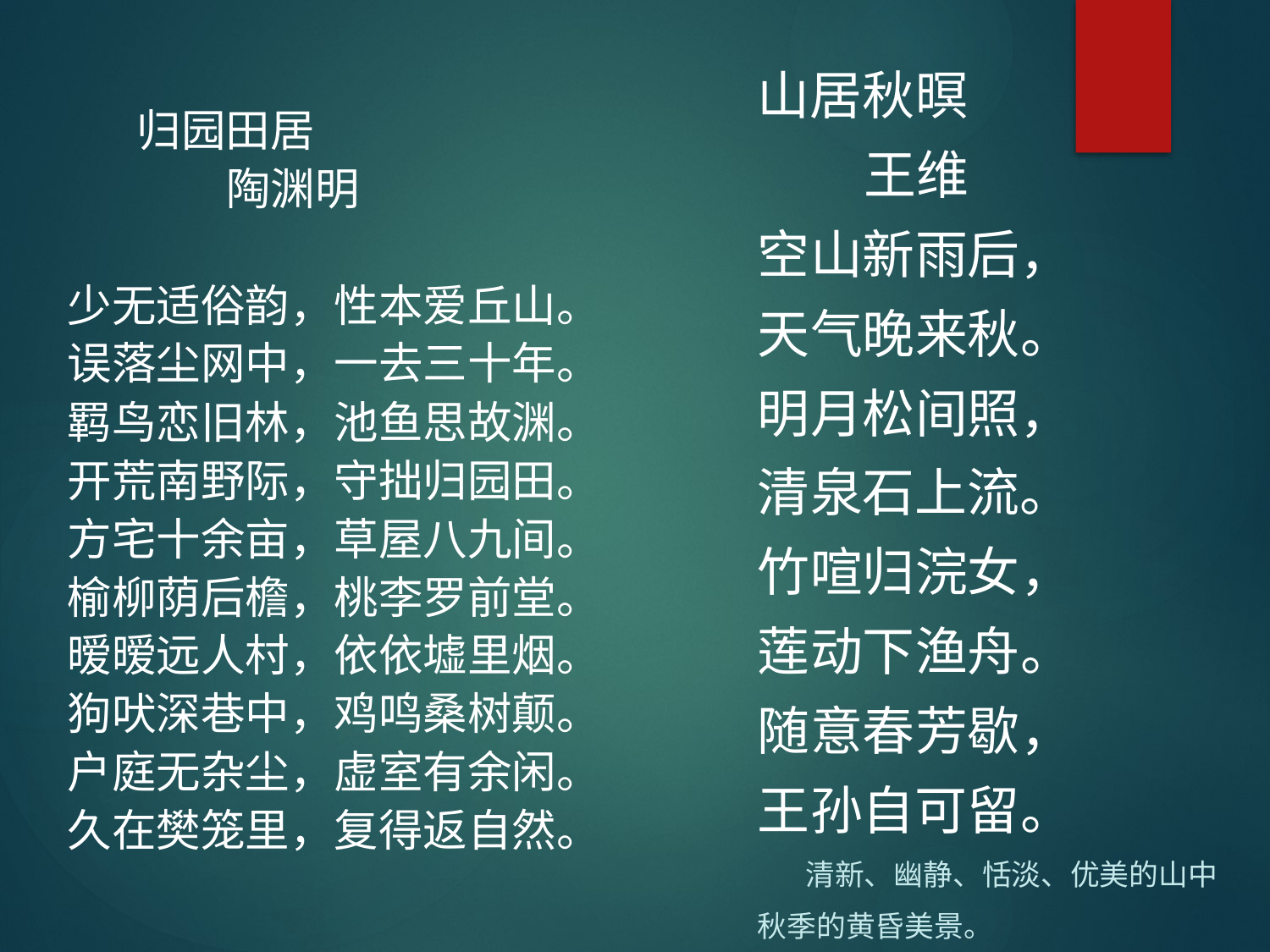

山居秋暝
        王维
空山新雨后，
天气晚来秋。
明月松间照，
清泉石上流。
竹喧归浣女，
莲动下渔舟。
随意春芳歇，
王孙自可留。
     清新、幽静、恬淡、优美的山中
秋季的黄昏美景。

      归园田居
               陶渊明

少无适俗韵，性本爱丘山。
误落尘网中，一去三十年。
羁鸟恋旧林，池鱼思故渊。
开荒南野际，守拙归园田。
方宅十余亩，草屋八九间。
榆柳荫后檐，桃李罗前堂。
暧暧远人村，依依墟里烟。
狗吠深巷中，鸡鸣桑树颠。
户庭无杂尘，虚室有余闲。
久在樊笼里，复得返自然。